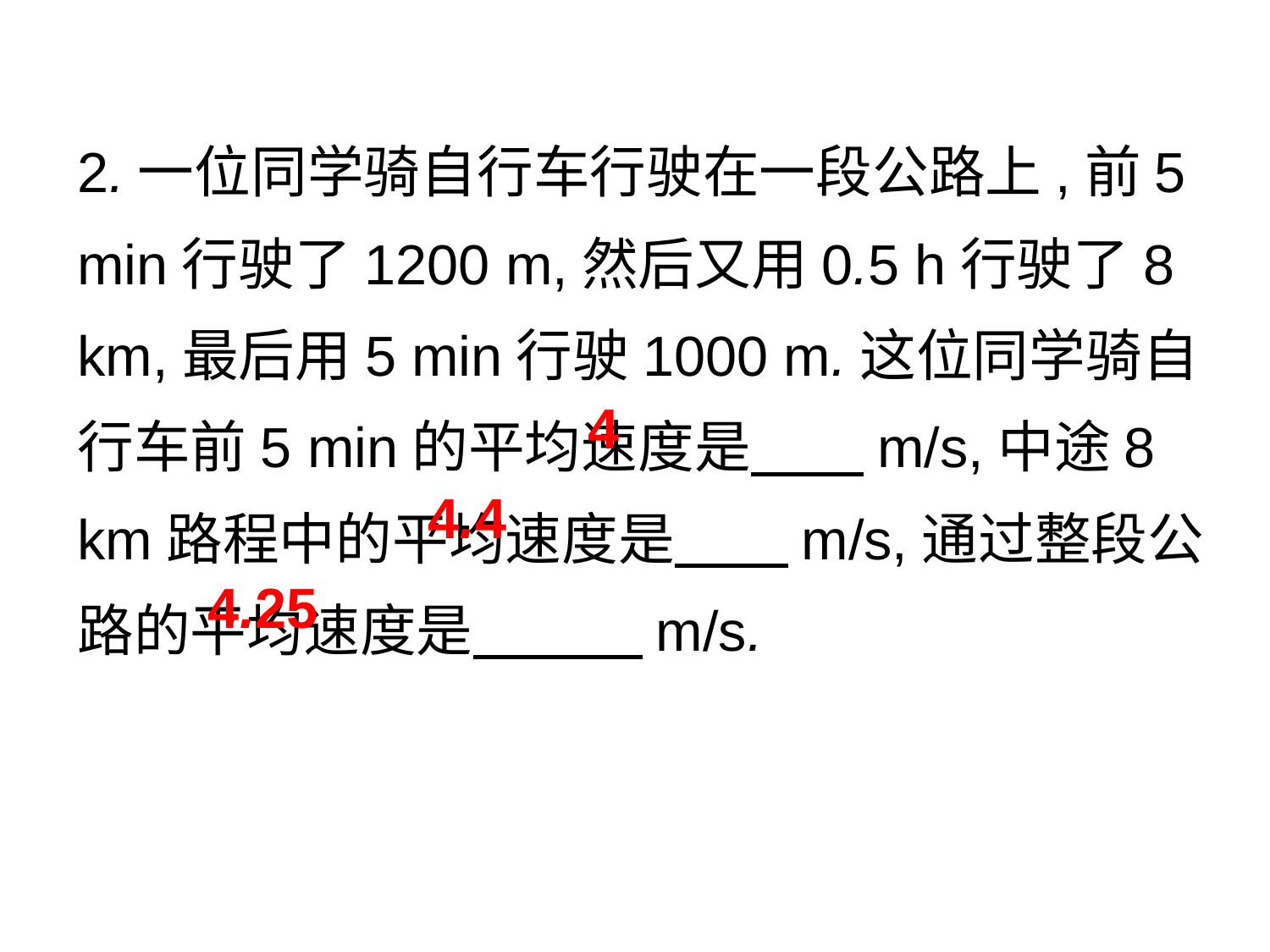

2.一位同学骑自行车行驶在一段公路上,前5 min行驶了1200 m,然后又用0.5 h行驶了8 km,最后用5 min行驶1000 m.这位同学骑自行车前5 min的平均速度是　　m/s,中途8 km路程中的平均速度是　　m/s,通过整段公路的平均速度是　　　m/s.
4
4.4
4.25